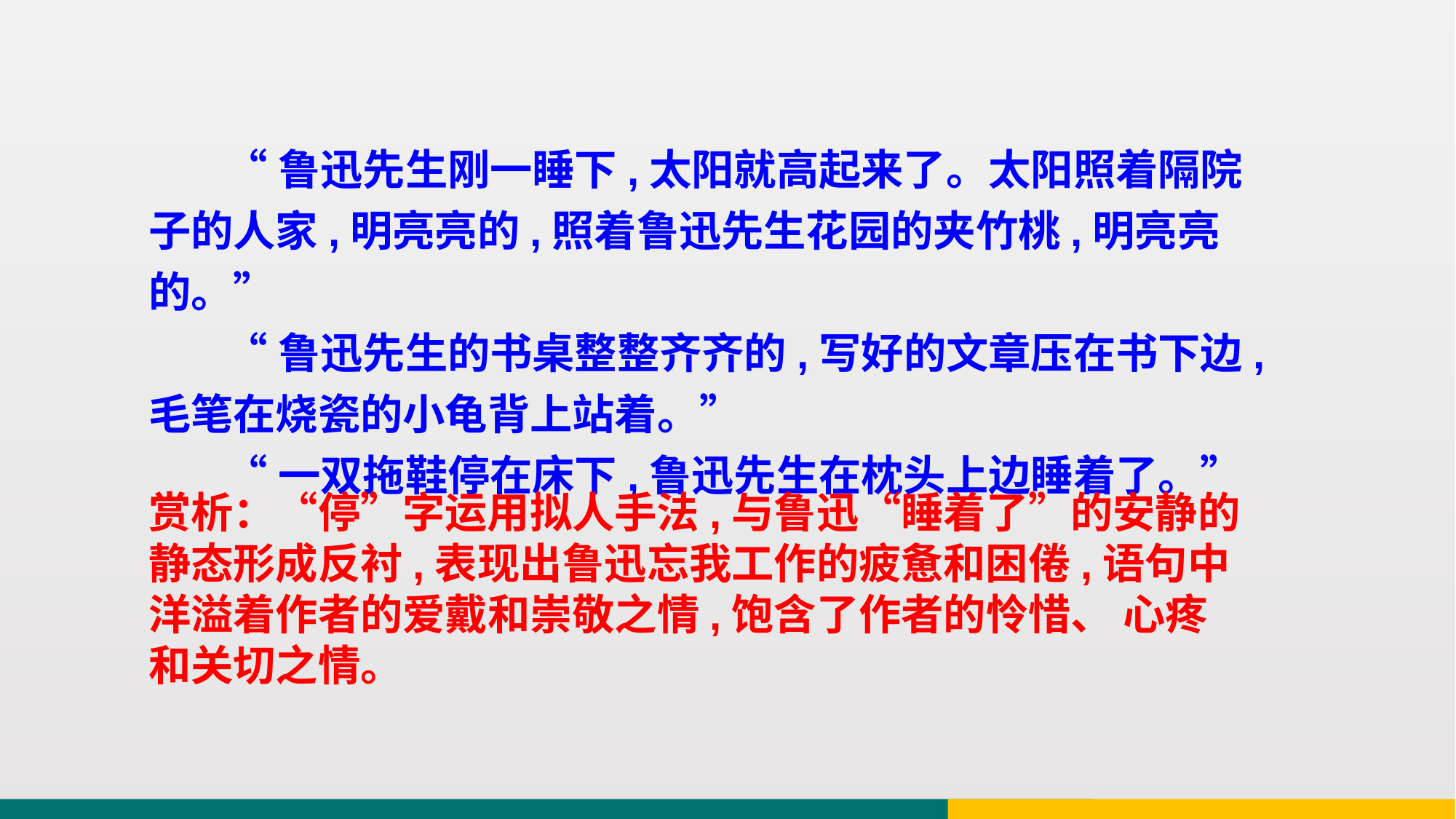

“鲁迅先生刚一睡下,太阳就高起来了。太阳照着隔院子的人家,明亮亮的,照着鲁迅先生花园的夹竹桃,明亮亮的。”
        “鲁迅先生的书桌整整齐齐的,写好的文章压在书下边,毛笔在烧瓷的小龟背上站着。”
        “一双拖鞋停在床下,鲁迅先生在枕头上边睡着了。”
赏析：“停”字运用拟人手法,与鲁迅“睡着了”的安静的静态形成反衬,表现出鲁迅忘我工作的疲惫和困倦,语句中洋溢着作者的爱戴和崇敬之情,饱含了作者的怜惜、 心疼和关切之情。